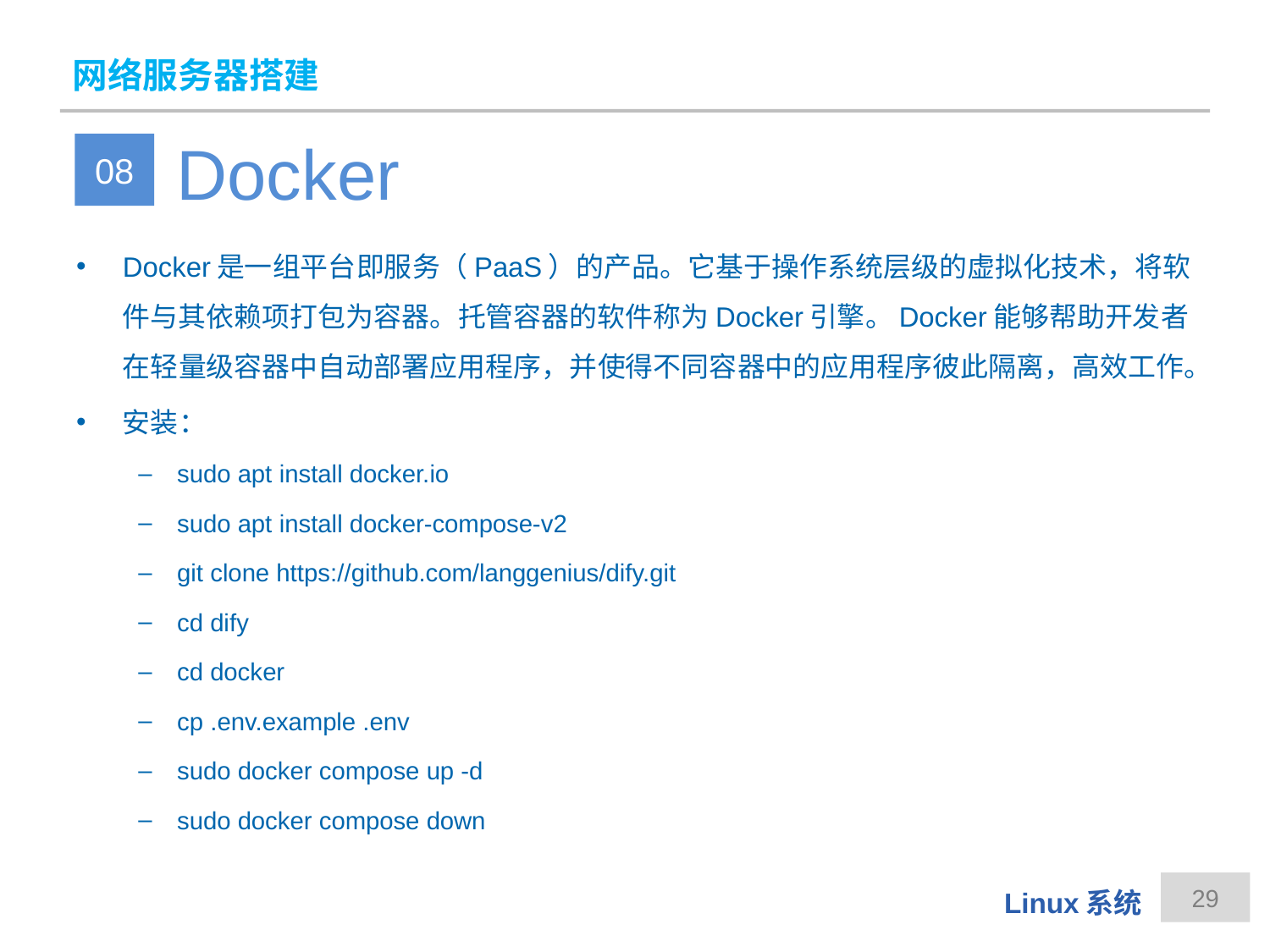

# 网络服务器搭建
Docker
08
Docker是一组平台即服务（PaaS）的产品。它基于操作系统层级的虚拟化技术，将软件与其依赖项打包为容器。托管容器的软件称为Docker引擎。Docker能够帮助开发者在轻量级容器中自动部署应用程序，并使得不同容器中的应用程序彼此隔离，高效工作。
安装：
sudo apt install docker.io
sudo apt install docker-compose-v2
git clone https://github.com/langgenius/dify.git
cd dify
cd docker
cp .env.example .env
sudo docker compose up -d
sudo docker compose down